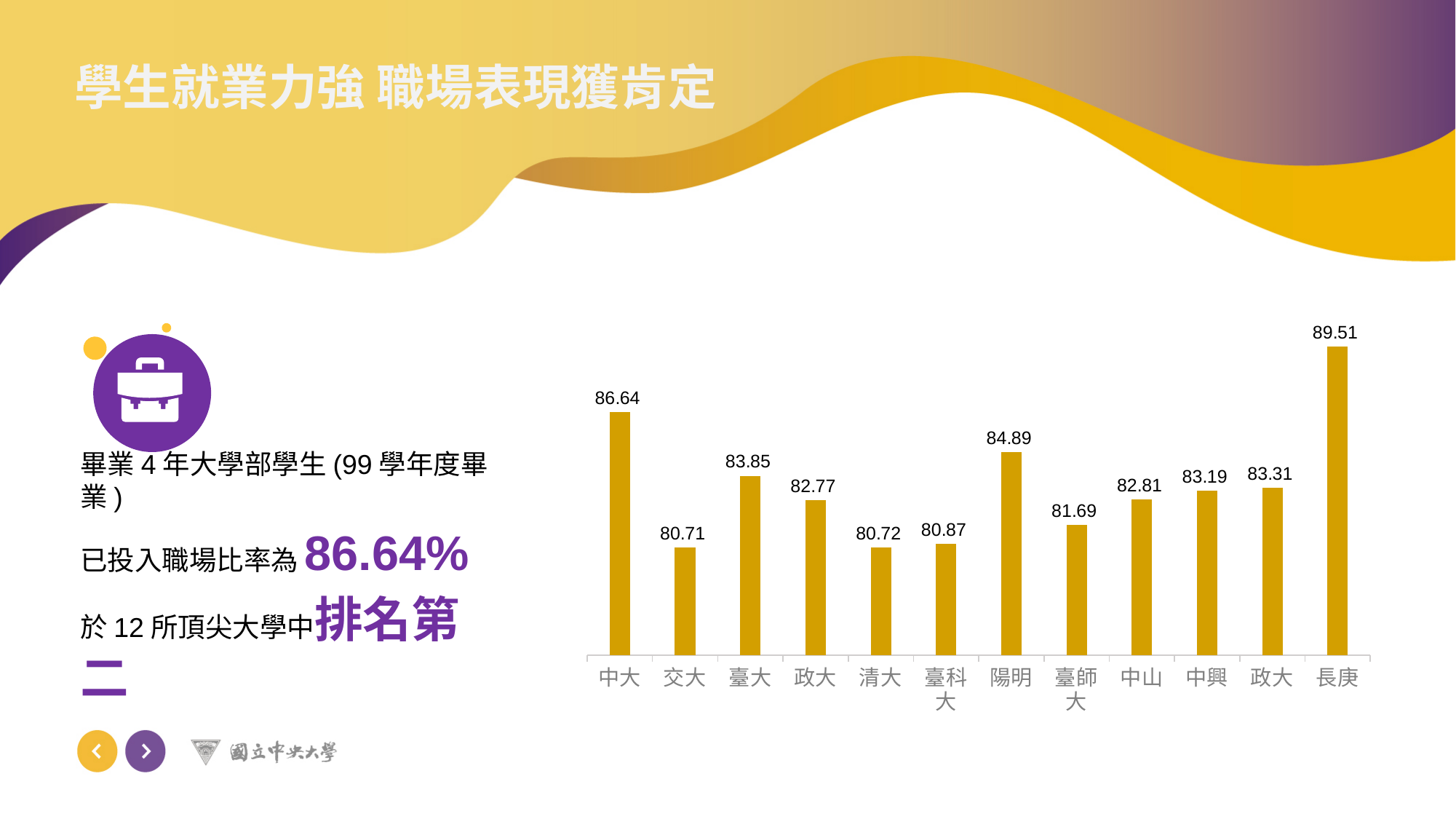

學生就業力強 職場表現獲肯定

### Chart

| Category | 系列 3 |
|---|---|
| 中大 | 86.64 |
| 交大 | 80.71 |
| 臺大 | 83.85 |
| 政大 | 82.77 |
| 清大 | 80.72 |
| 臺科大 | 80.87 |
| 陽明 | 84.89 |
| 臺師大 | 81.69 |
| 中山 | 82.81 |
| 中興 | 83.19 |
| 政大 | 83.31 |
| 長庚 | 89.51 |

畢業4年大學部學生(99學年度畢業)
已投入職場比率為86.64%
於12所頂尖大學中排名第二